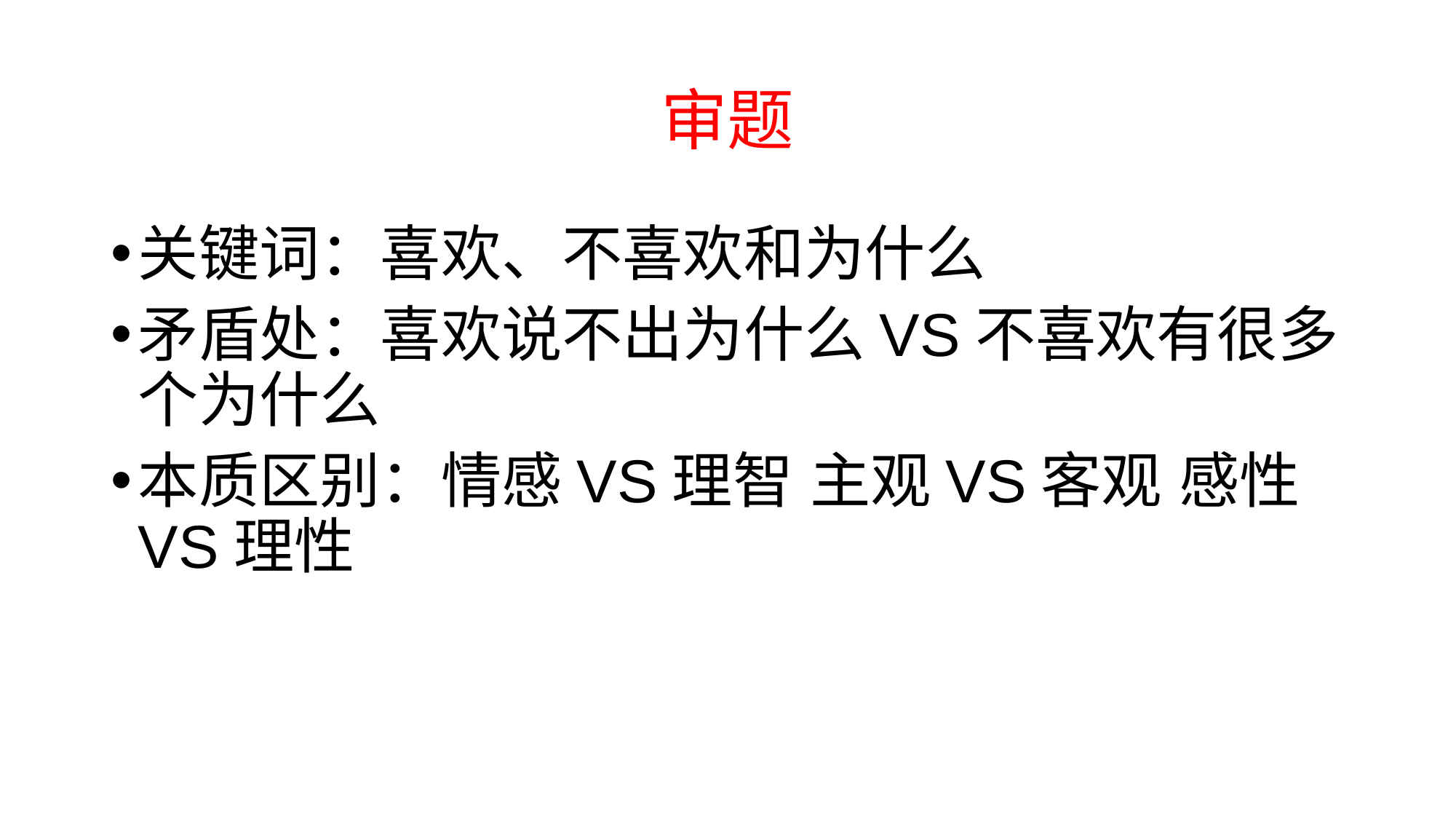

# 审题
关键词：喜欢、不喜欢和为什么
矛盾处：喜欢说不出为什么VS不喜欢有很多个为什么
本质区别：情感VS理智 主观VS客观 感性VS理性